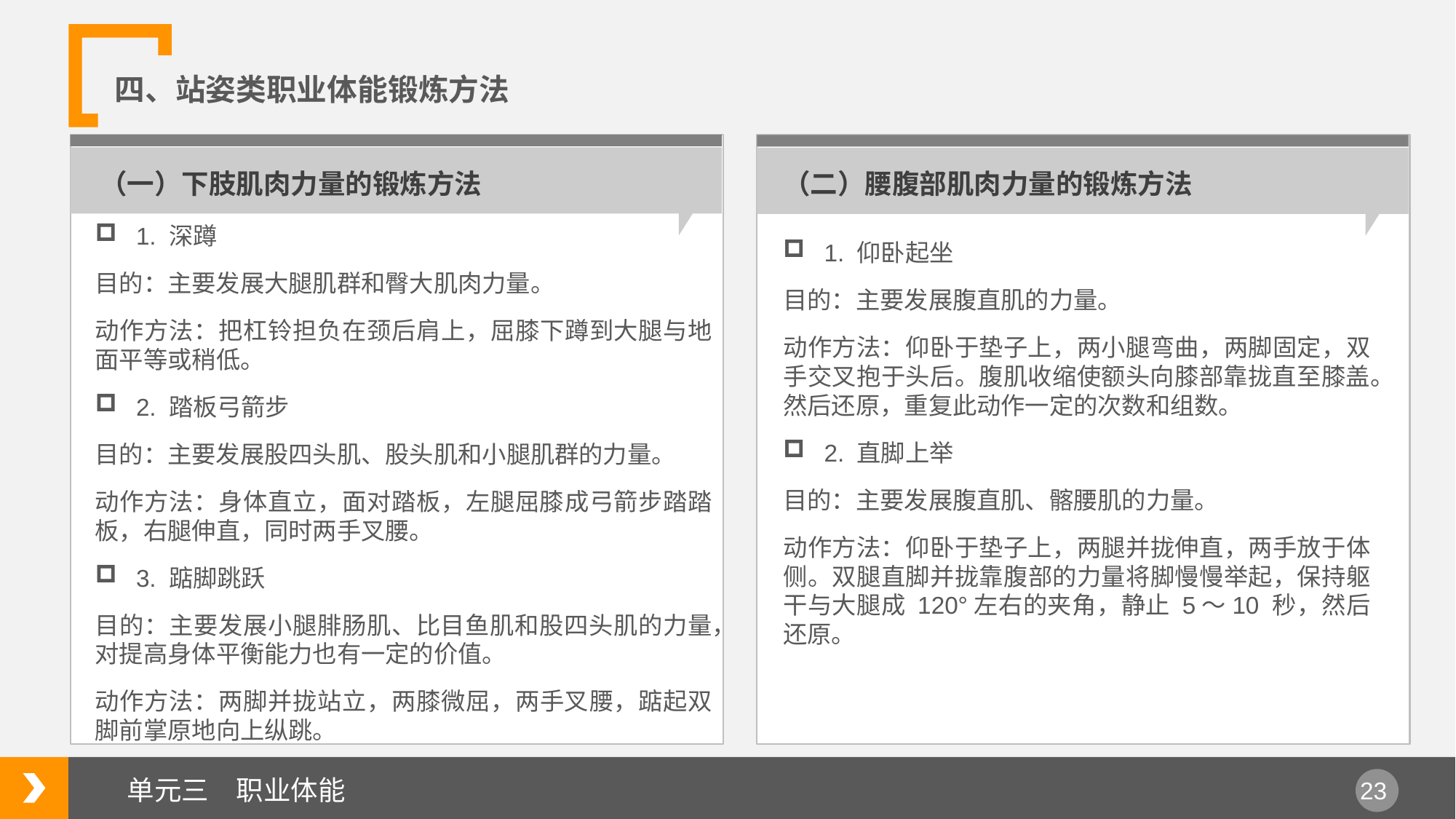

四、站姿类职业体能锻炼方法

（一）下肢肌肉力量的锻炼方法
（二）腰腹部肌肉力量的锻炼方法
1. 深蹲
目的：主要发展大腿肌群和臀大肌肉力量。
动作方法：把杠铃担负在颈后肩上，屈膝下蹲到大腿与地面平等或稍低。
2. 踏板弓箭步
目的：主要发展股四头肌、股头肌和小腿肌群的力量。
动作方法：身体直立，面对踏板，左腿屈膝成弓箭步踏踏板，右腿伸直，同时两手叉腰。
3. 踮脚跳跃
目的：主要发展小腿腓肠肌、比目鱼肌和股四头肌的力量，对提高身体平衡能力也有一定的价值。
动作方法：两脚并拢站立，两膝微屈，两手叉腰，踮起双脚前掌原地向上纵跳。
1. 仰卧起坐
目的：主要发展腹直肌的力量。
动作方法：仰卧于垫子上，两小腿弯曲，两脚固定，双手交叉抱于头后。腹肌收缩使额头向膝部靠拢直至膝盖。然后还原，重复此动作一定的次数和组数。
2. 直脚上举
目的：主要发展腹直肌、髂腰肌的力量。
动作方法：仰卧于垫子上，两腿并拢伸直，两手放于体侧。双腿直脚并拢靠腹部的力量将脚慢慢举起，保持躯干与大腿成 120°左右的夹角，静止 5～10 秒，然后还原。
单元三　职业体能